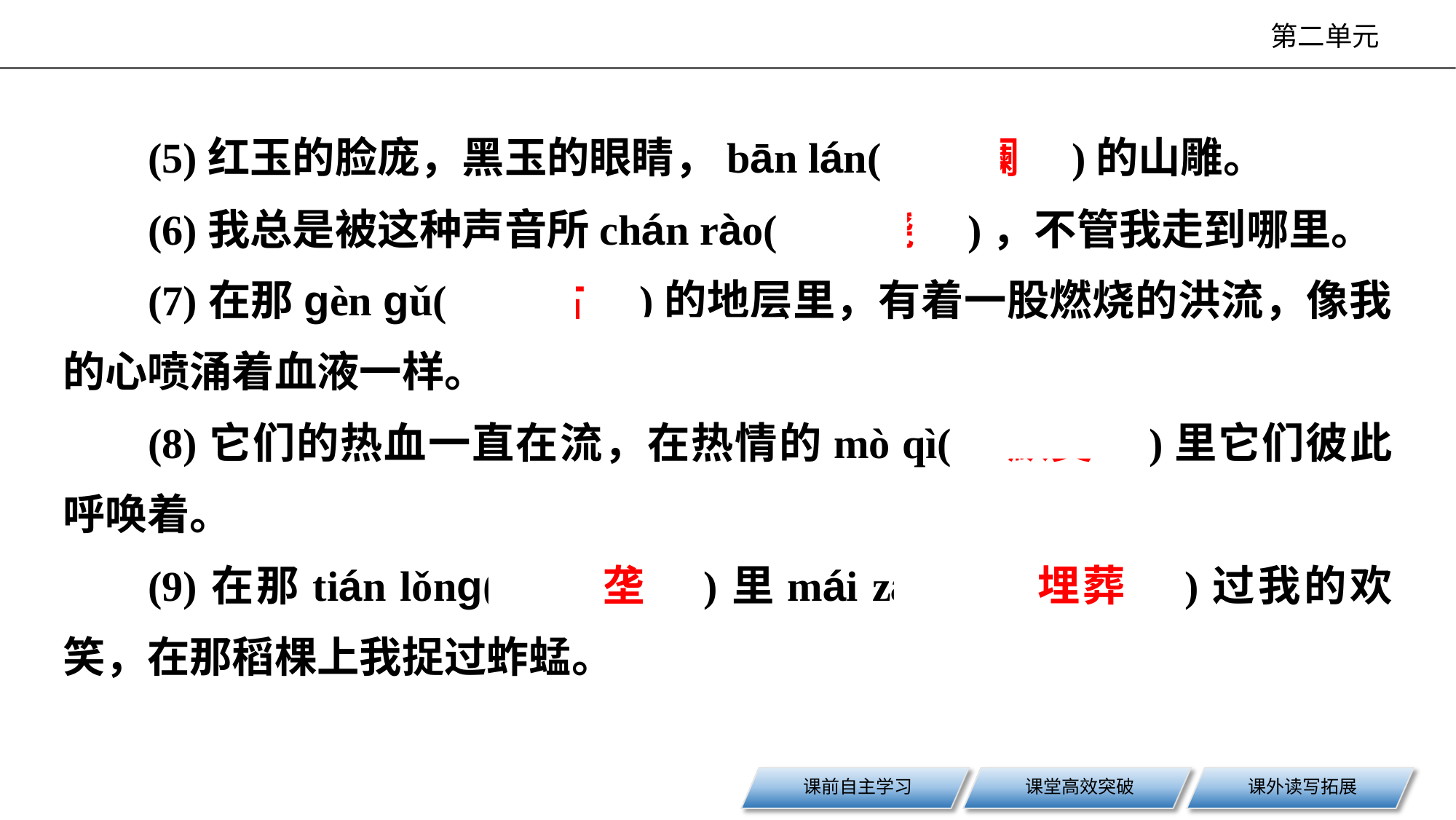

(5)红玉的脸庞，黑玉的眼睛，bān lán(　斑斓　)的山雕。
(6)我总是被这种声音所chán rào(　缠绕　)，不管我走到哪里。
(7)在那ɡèn ɡǔ(　亘古　)的地层里，有着一股燃烧的洪流，像我的心喷涌着血液一样。
(8)它们的热血一直在流，在热情的mò qì(　默契　)里它们彼此呼唤着。
(9)在那tián lǒnɡ(　田垄　)里mái zànɡ(　埋葬　)过我的欢笑，在那稻棵上我捉过蚱蜢。